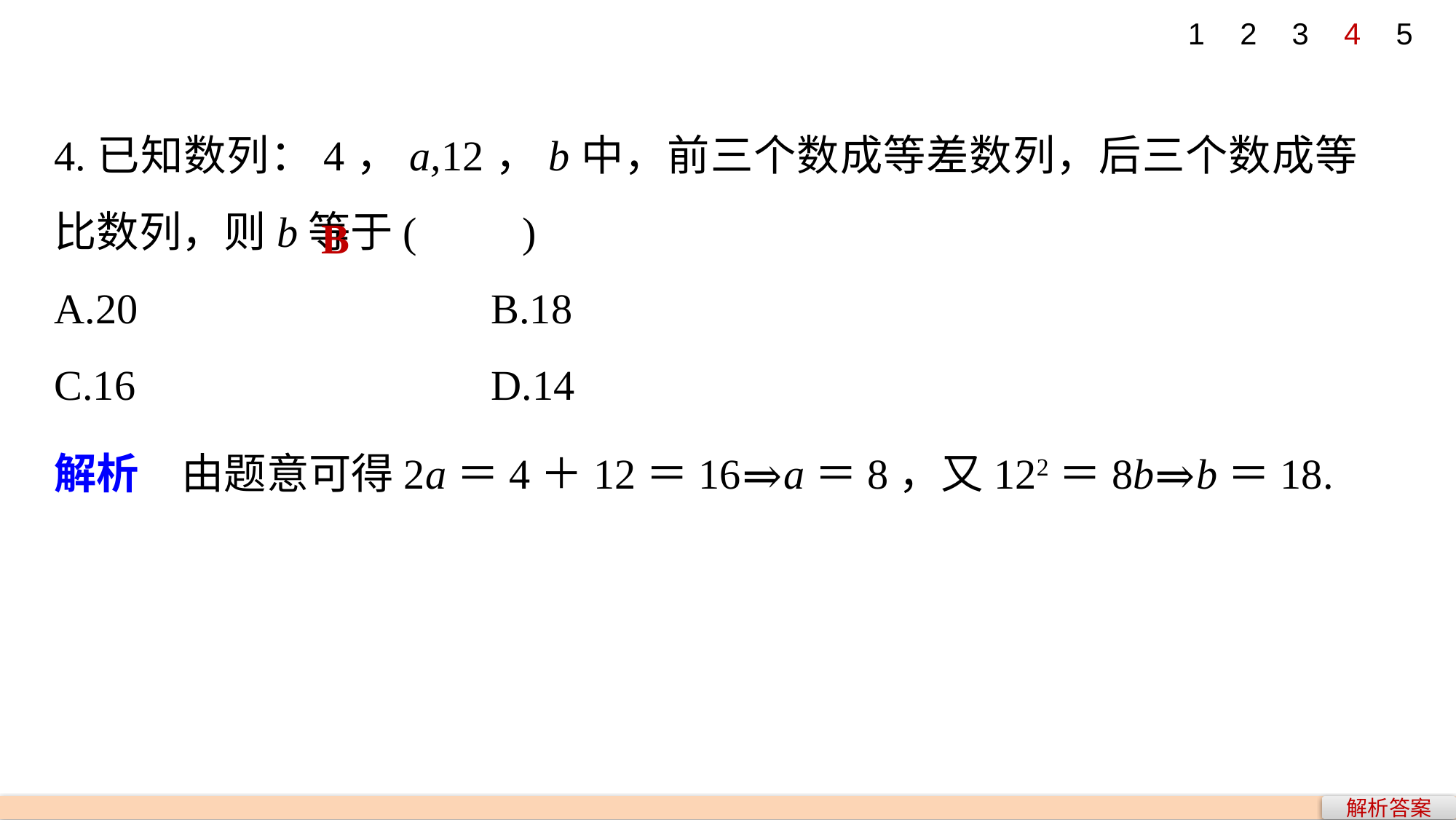

1
2
3
4
5
4.已知数列：4，a,12，b中，前三个数成等差数列，后三个数成等比数列，则b等于(　　)
A.20  				B.18
C.16  				D.14
B
解析　由题意可得2a＝4＋12＝16⇒a＝8，又122＝8b⇒b＝18.
解析答案